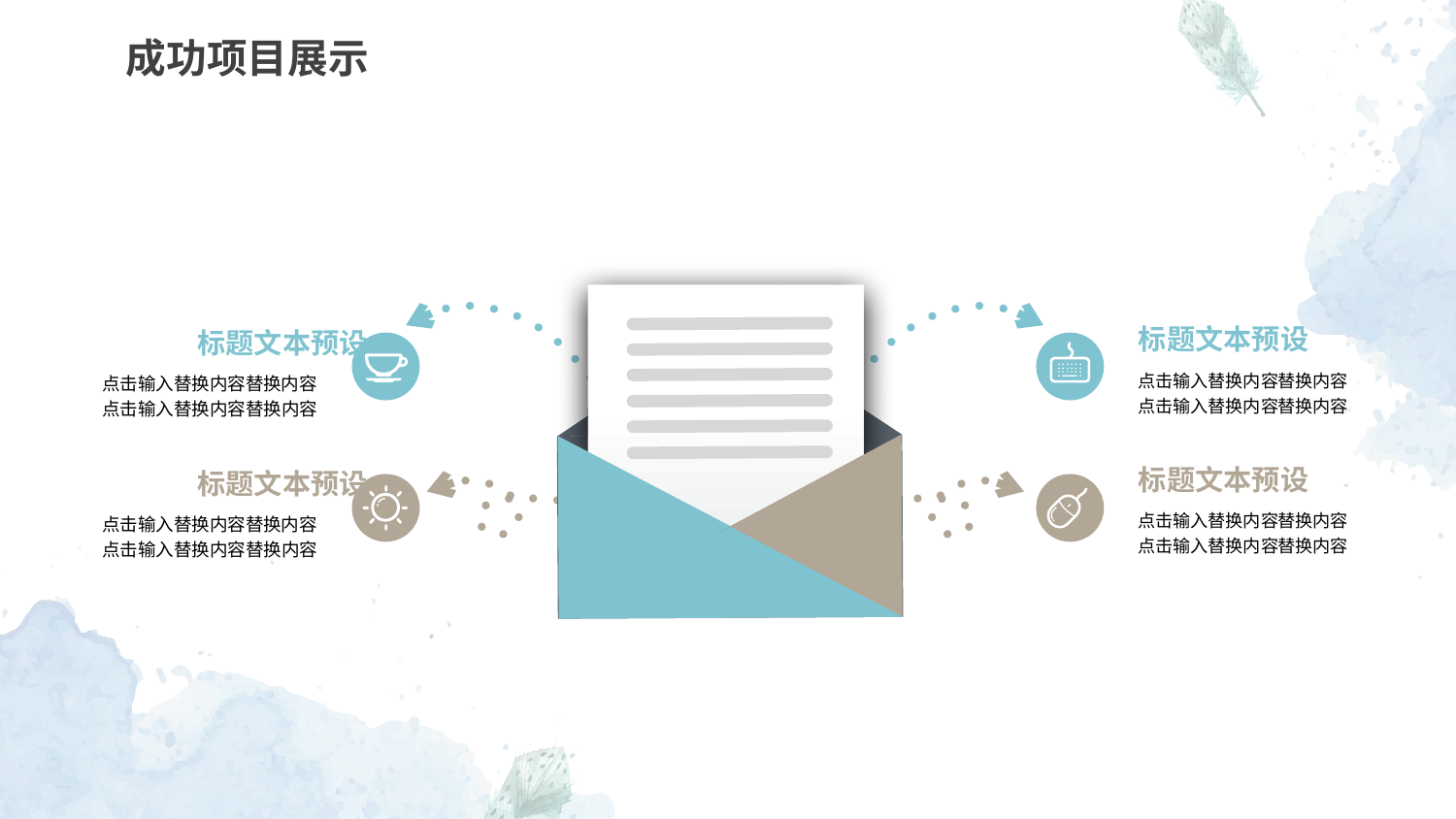

成功项目展示

标题文本预设
点击输入替换内容替换内容
点击输入替换内容替换内容
标题文本预设
点击输入替换内容替换内容
点击输入替换内容替换内容
标题文本预设
点击输入替换内容替换内容
点击输入替换内容替换内容
标题文本预设
点击输入替换内容替换内容
点击输入替换内容替换内容